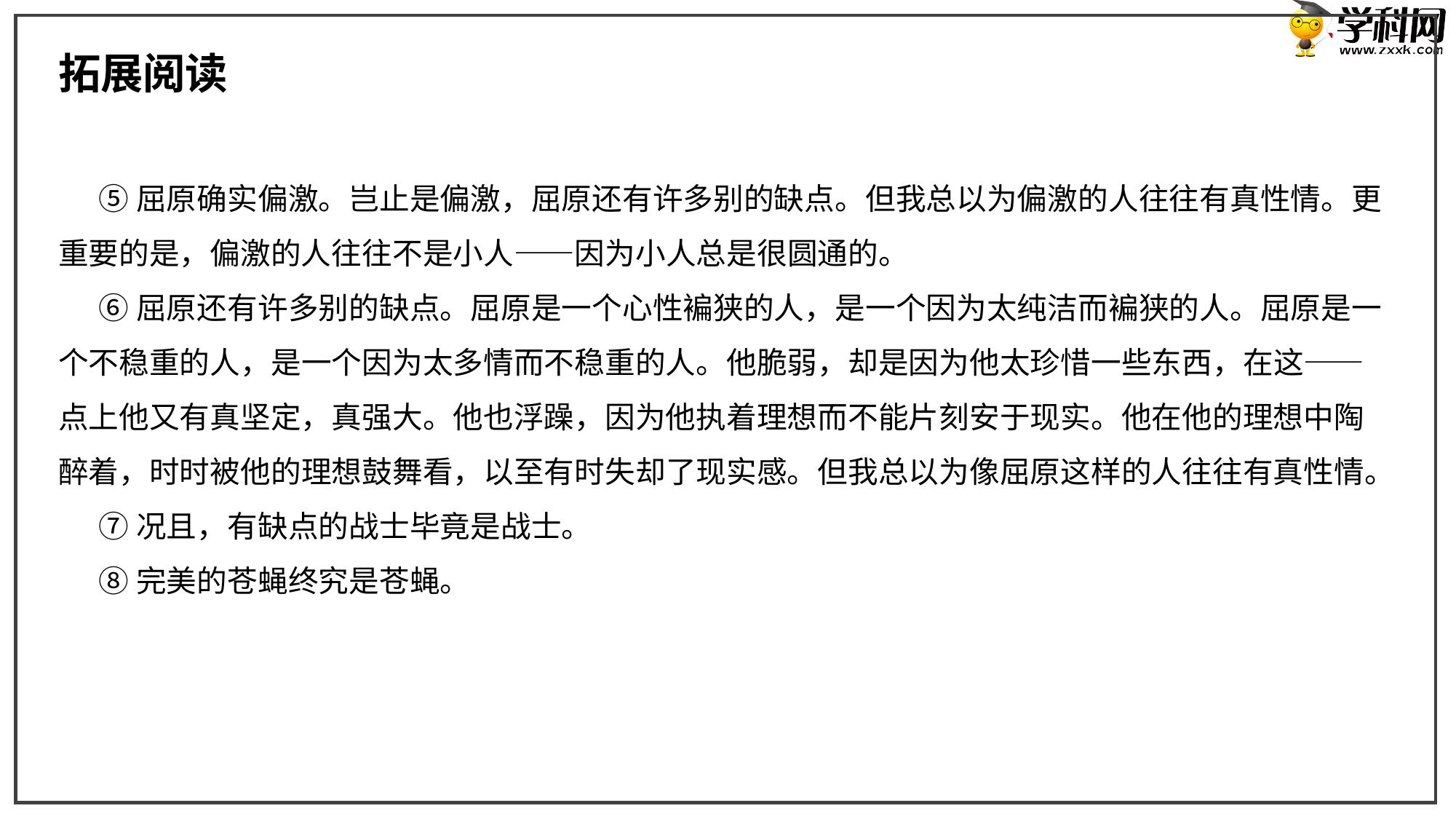

拓展阅读
      ⑤屈原确实偏激。岂止是偏激，屈原还有许多别的缺点。但我总以为偏激的人往往有真性情。更重要的是，偏激的人往往不是小人——因为小人总是很圆通的。
      ⑥屈原还有许多别的缺点。屈原是一个心性褊狭的人，是一个因为太纯洁而褊狭的人。屈原是一个不稳重的人，是一个因为太多情而不稳重的人。他脆弱，却是因为他太珍惜一些东西，在这——点上他又有真坚定，真强大。他也浮躁，因为他执着理想而不能片刻安于现实。他在他的理想中陶醉着，时时被他的理想鼓舞看，以至有时失却了现实感。但我总以为像屈原这样的人往往有真性情。
      ⑦况且，有缺点的战士毕竟是战士。
      ⑧完美的苍蝇终究是苍蝇。